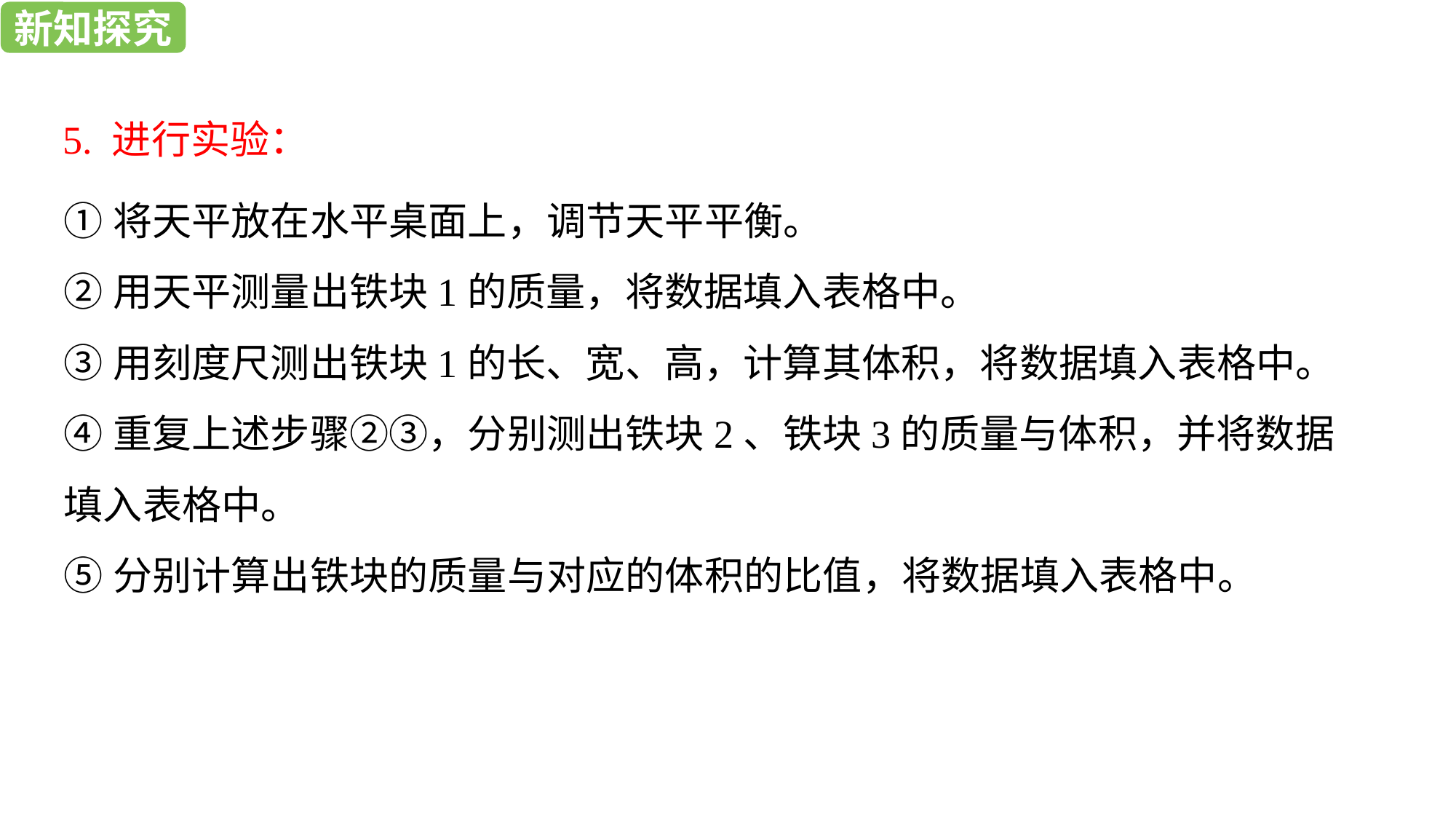

新知探究
新知探究
5. 进行实验：
①将天平放在水平桌面上，调节天平平衡。
②用天平测量出铁块1的质量，将数据填入表格中。
③用刻度尺测出铁块1的长、宽、高，计算其体积，将数据填入表格中。
④重复上述步骤②③，分别测出铁块2、铁块3的质量与体积，并将数据填入表格中。
⑤分别计算出铁块的质量与对应的体积的比值，将数据填入表格中。